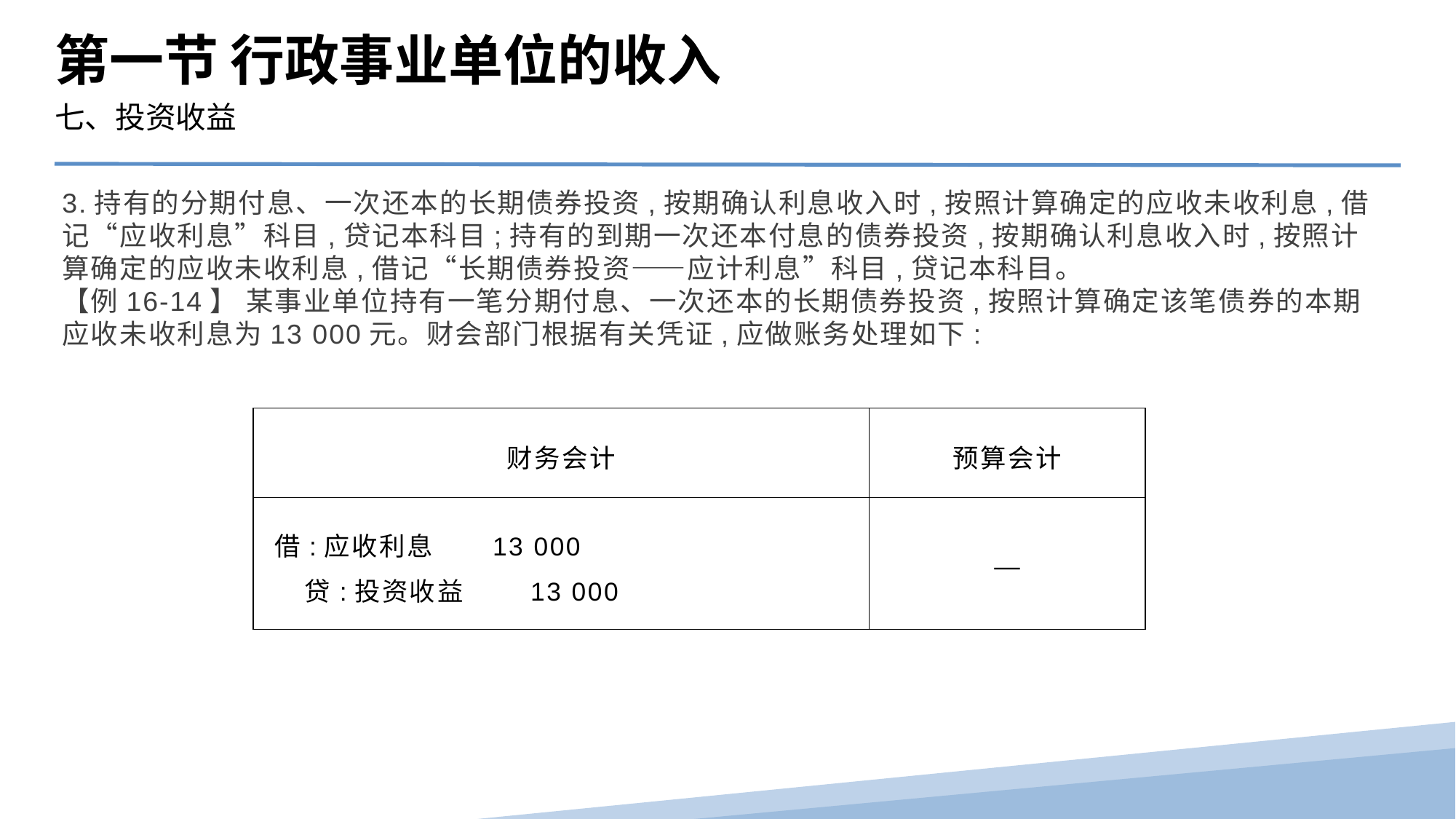

第一节 行政事业单位的收入
七、投资收益
3.持有的分期付息、一次还本的长期债券投资,按期确认利息收入时,按照计算确定的应收未收利息,借记“应收利息”科目,贷记本科目;持有的到期一次还本付息的债券投资,按期确认利息收入时,按照计算确定的应收未收利息,借记“长期债券投资——应计利息”科目,贷记本科目。
【例16-14】 某事业单位持有一笔分期付息、一次还本的长期债券投资,按照计算确定该笔债券的本期应收未收利息为13 000元。财会部门根据有关凭证,应做账务处理如下:

| 财务会计 | 预算会计 |
| --- | --- |
| 借:应收利息 13 000 贷:投资收益 13 000 | — |